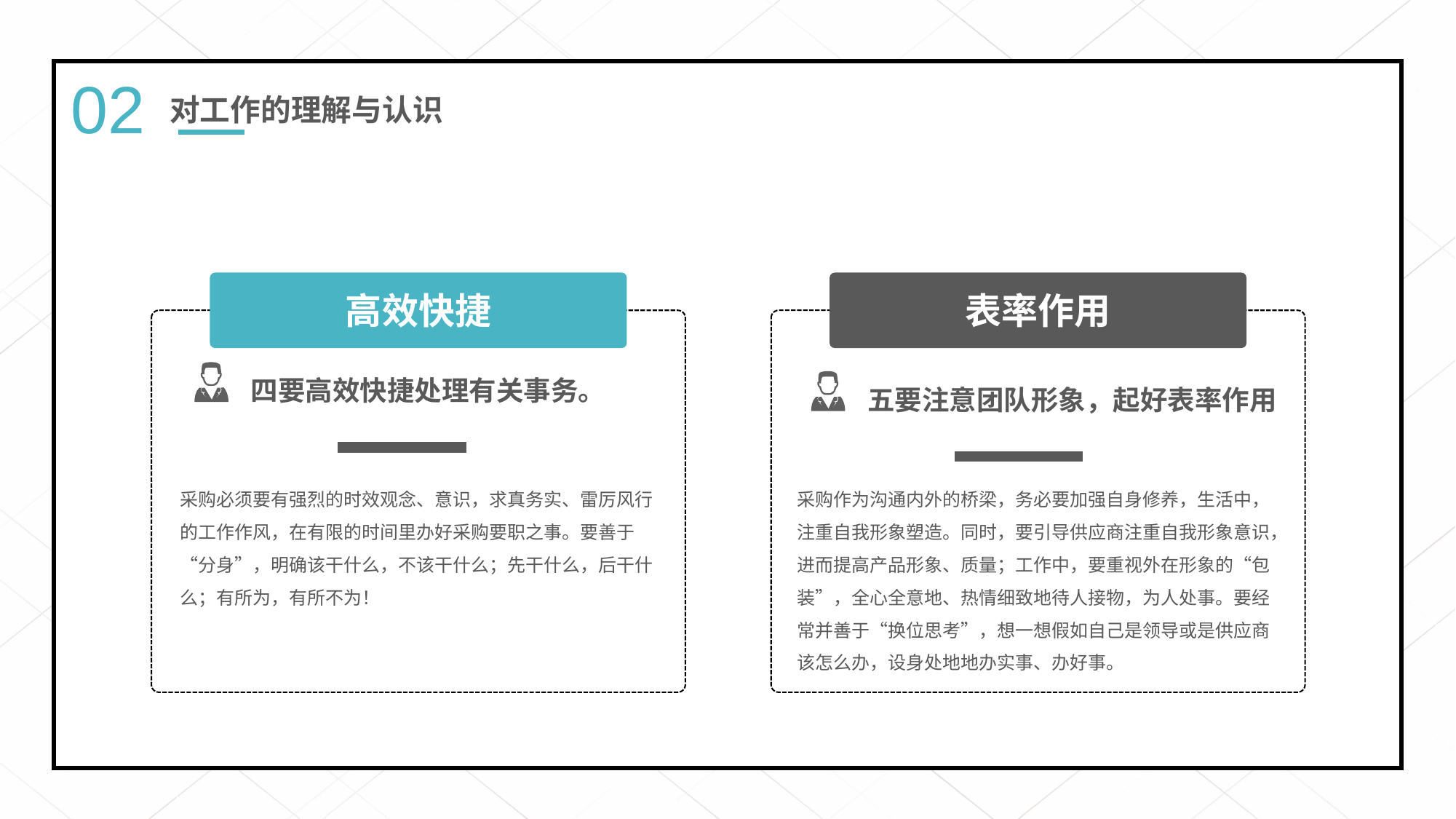

02
对工作的理解与认识

高效快捷
表率作用

四要高效快捷处理有关事务。

五要注意团队形象，起好表率作用

采购必须要有强烈的时效观念、意识，求真务实、雷厉风行的工作作风，在有限的时间里办好采购要职之事。要善于“分身”，明确该干什么，不该干什么；先干什么，后干什么；有所为，有所不为！

采购作为沟通内外的桥梁，务必要加强自身修养，生活中，注重自我形象塑造。同时，要引导供应商注重自我形象意识，进而提高产品形象、质量；工作中，要重视外在形象的“包装”，全心全意地、热情细致地待人接物，为人处事。要经常并善于“换位思考”，想一想假如自己是领导或是供应商该怎么办，设身处地地办实事、办好事。